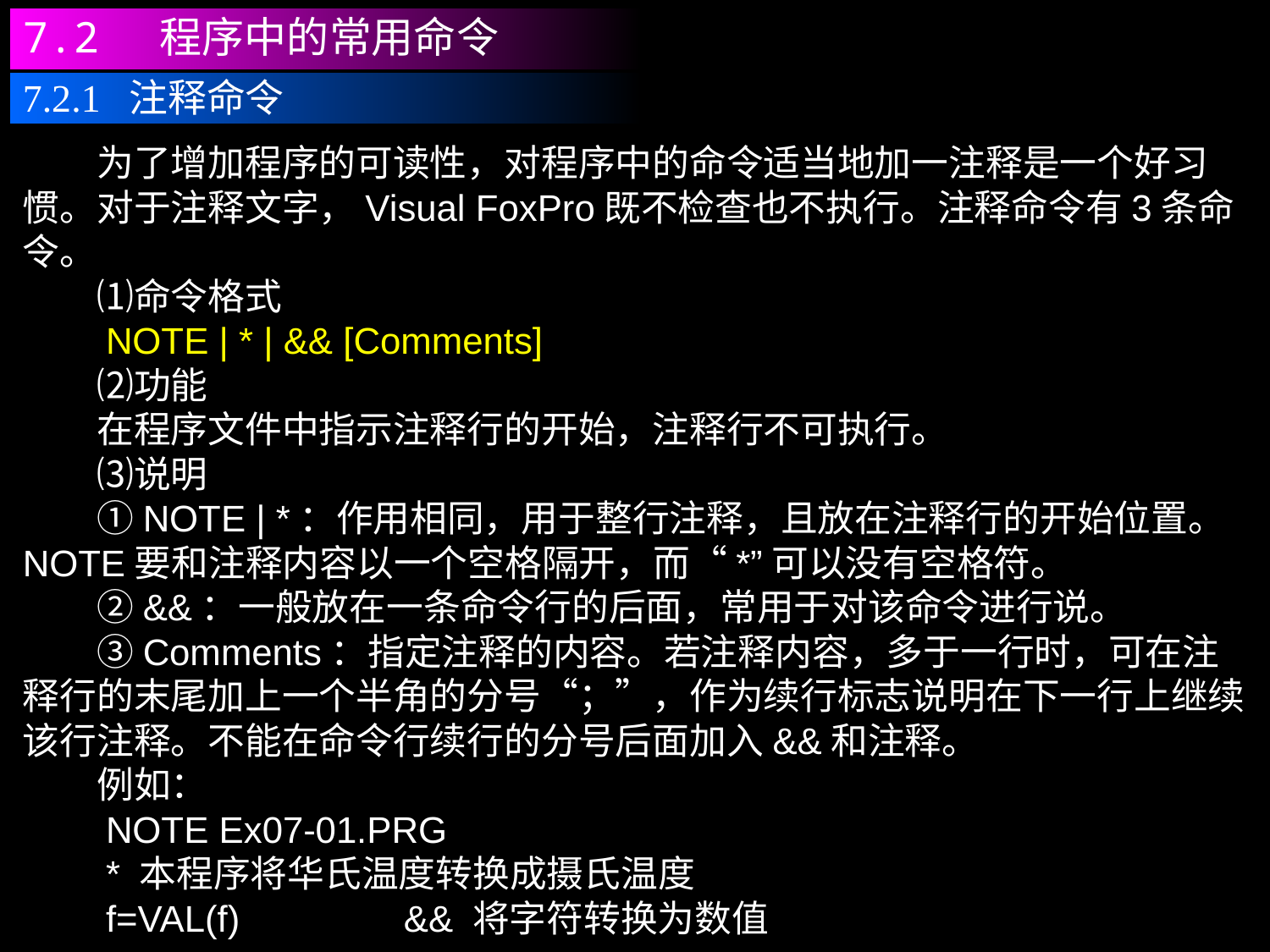

7.2  程序中的常用命令
7.2.1  注释命令
　　为了增加程序的可读性，对程序中的命令适当地加一注释是一个好习惯。对于注释文字，Visual FoxPro既不检查也不执行。注释命令有3条命令。
　　⑴命令格式
　　NOTE | * | && [Comments]
　　⑵功能
　　在程序文件中指示注释行的开始，注释行不可执行。
　　⑶说明
　　①NOTE | *：作用相同，用于整行注释，且放在注释行的开始位置。NOTE要和注释内容以一个空格隔开，而“*”可以没有空格符。
　　②&&：一般放在一条命令行的后面，常用于对该命令进行说。
　　③Comments：指定注释的内容。若注释内容，多于一行时，可在注释行的末尾加上一个半角的分号“；”，作为续行标志说明在下一行上继续该行注释。不能在命令行续行的分号后面加入&&和注释。
　　例如：
　　NOTE Ex07-01.PRG
　　* 本程序将华氏温度转换成摄氏温度
　　f=VAL(f)		&& 将字符转换为数值